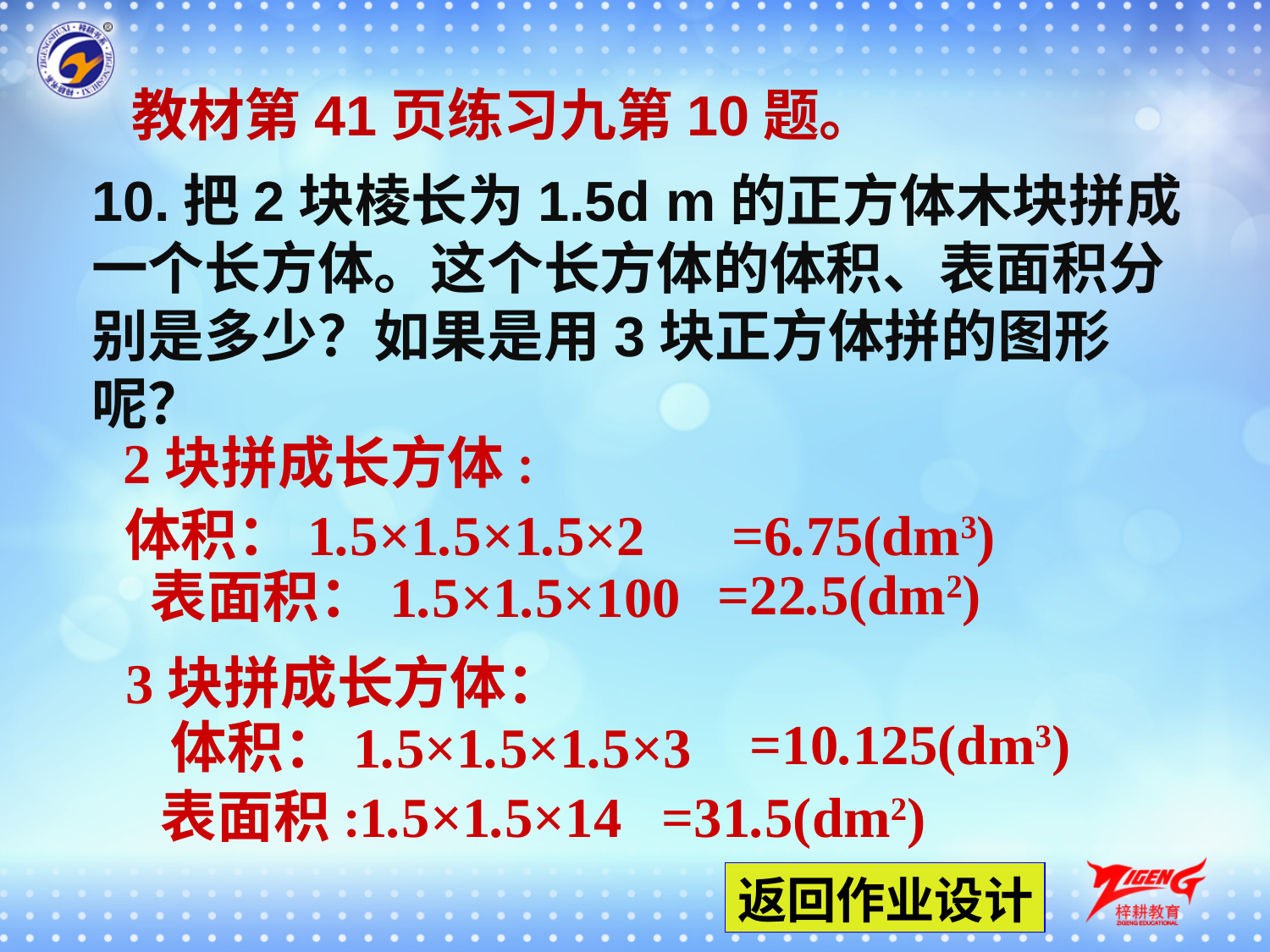

教材第41页练习九第10题。
10.把2块棱长为1.5d m的正方体木块拼成一个长方体。这个长方体的体积、表面积分别是多少？如果是用3块正方体拼的图形呢？
2块拼成长方体:
=6.75(dm3)
体积：1.5×1.5×1.5×2
=22.5(dm2)
表面积：1.5×1.5×100
3块拼成长方体：
=10.125(dm3)
体积：1.5×1.5×1.5×3
=31.5(dm2)
表面积:1.5×1.5×14

返回作业设计